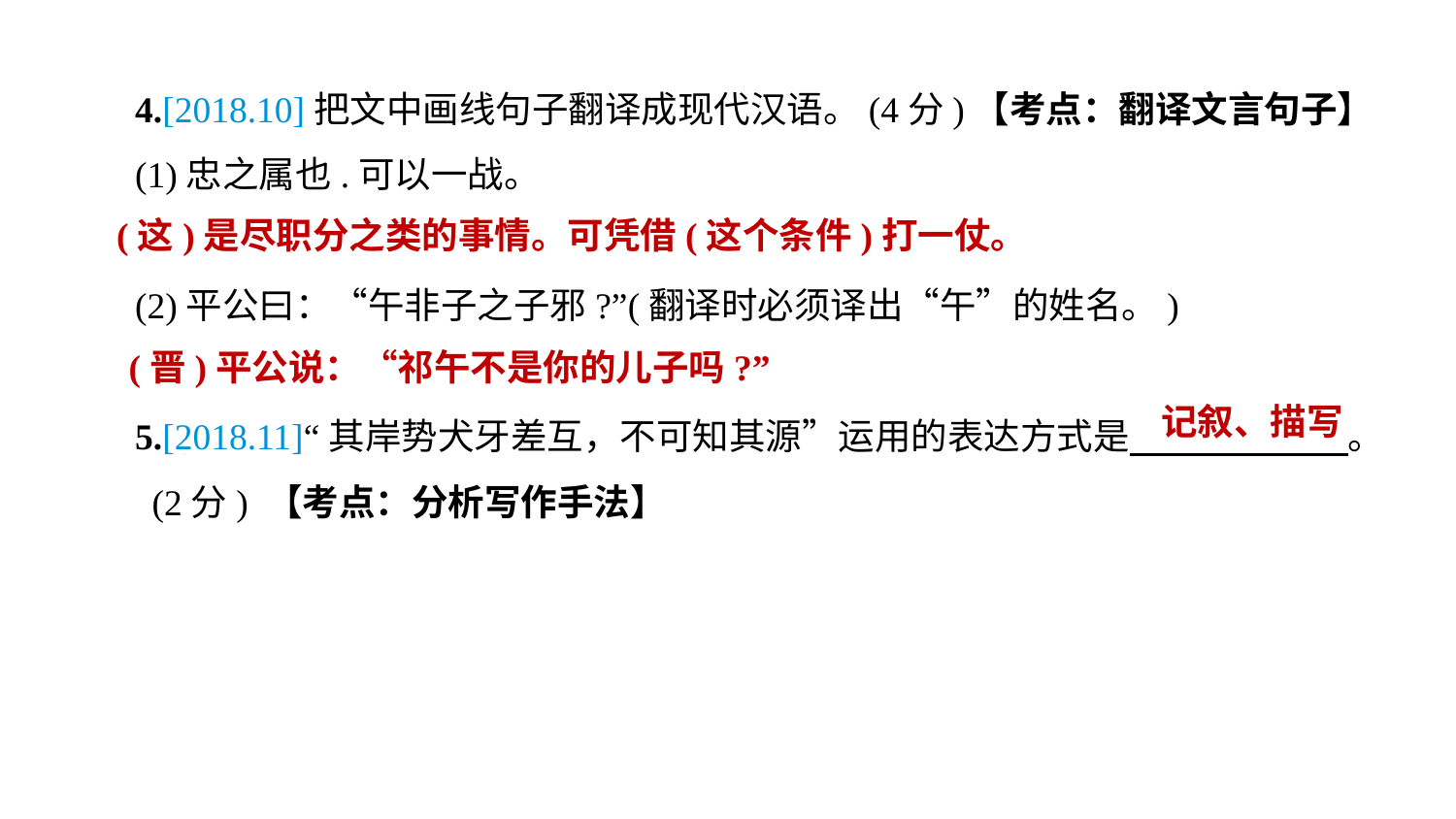

4.[2018.10]把文中画线句子翻译成现代汉语。(4分)【考点：翻译文言句子】
(1)忠之属也.可以一战。

(2)平公曰：“午非子之子邪?”(翻译时必须译出“午”的姓名。)

5.[2018.11]“其岸势犬牙差互，不可知其源”运用的表达方式是　　　　　　。 (2分) 【考点：分析写作手法】
(这)是尽职分之类的事情。可凭借(这个条件)打一仗。
(晋)平公说：“祁午不是你的儿子吗?”
记叙、描写